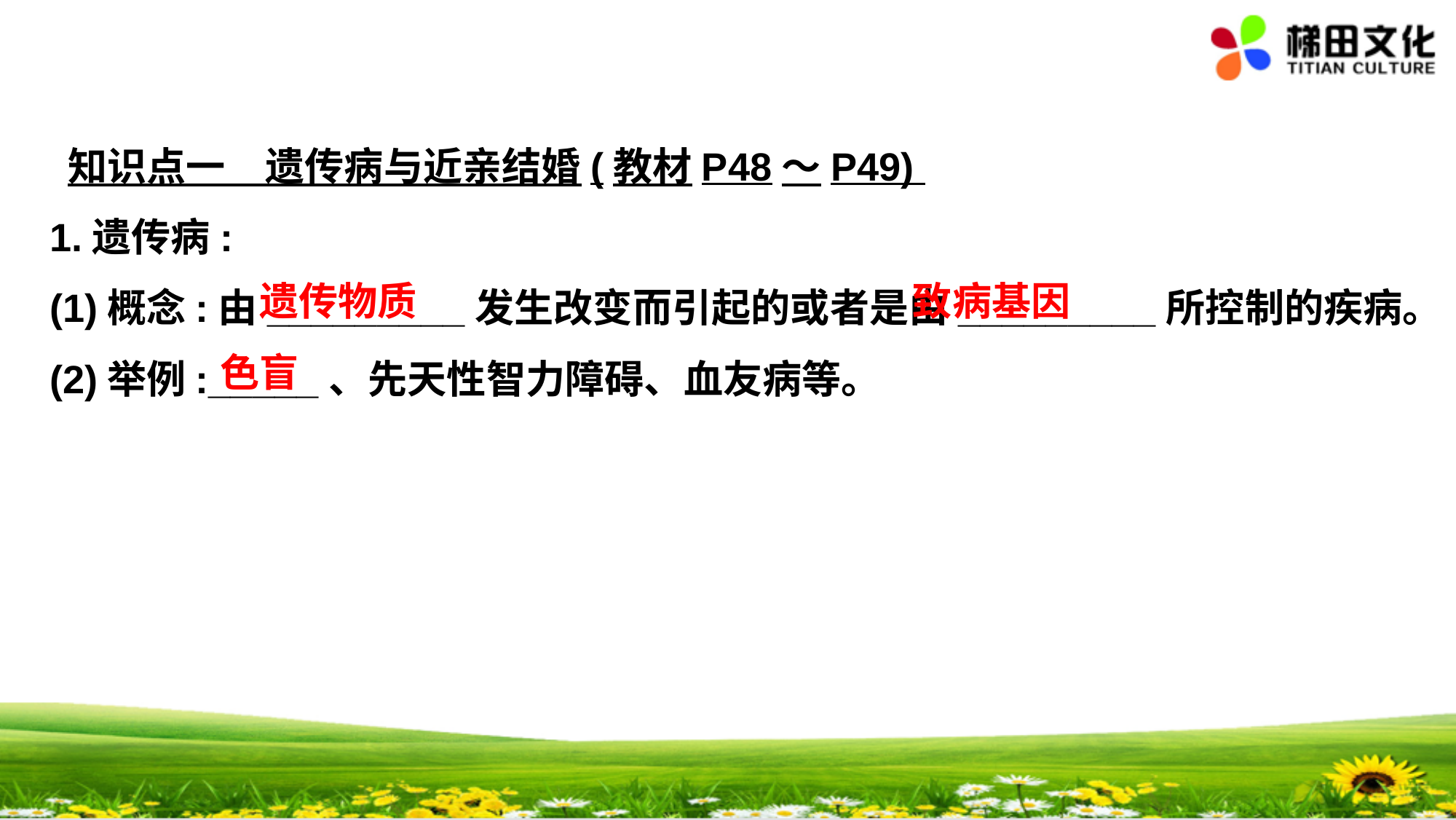

知识点一　遗传病与近亲结婚(教材P48～P49)
1.遗传病:
(1)概念:由_________发生改变而引起的或者是由_________所控制的疾病。
(2)举例:_____、先天性智力障碍、血友病等。
遗传物质
致病基因
色盲